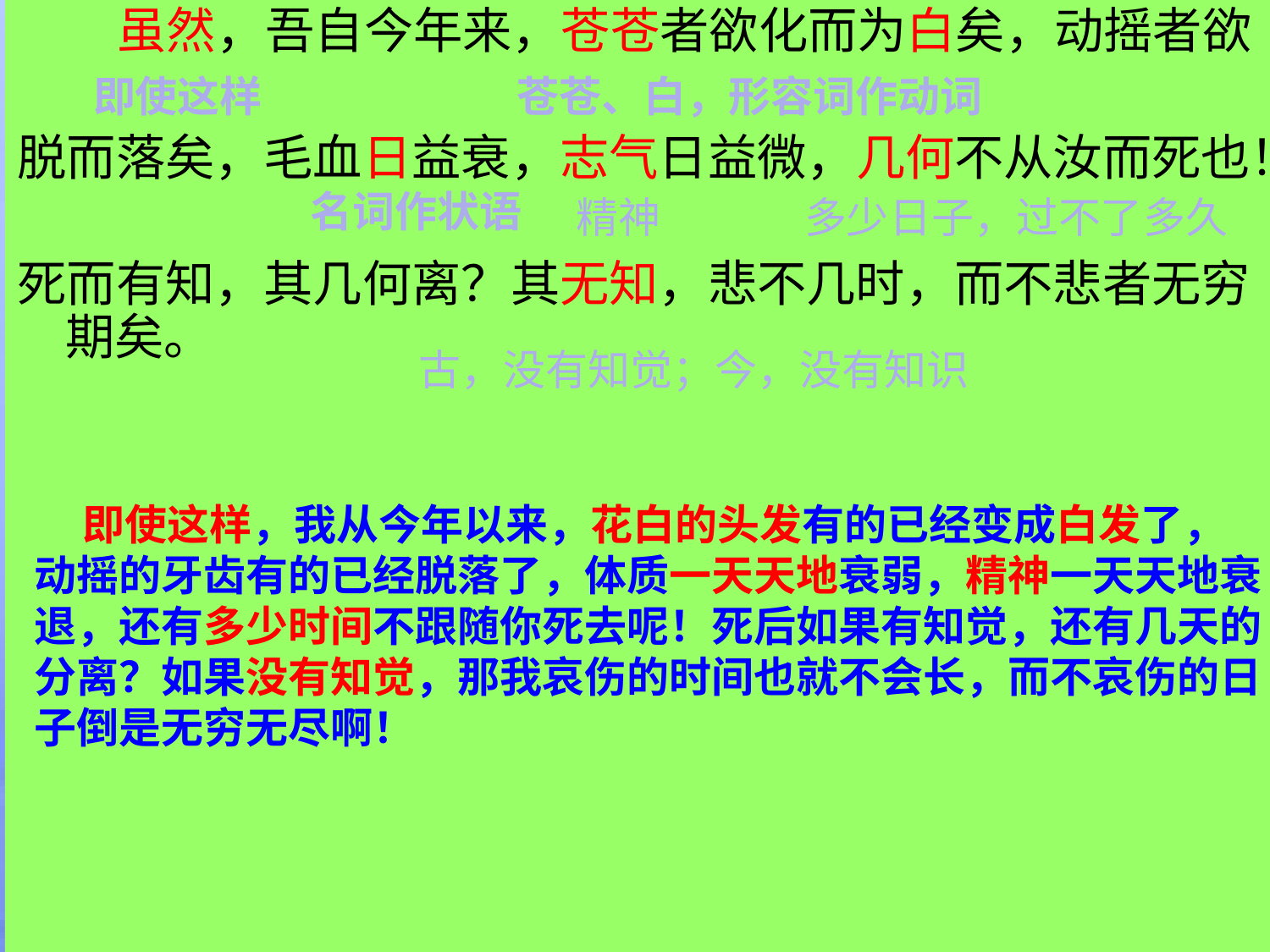

虽然，吾自今年来，苍苍者欲化而为白矣，动摇者欲

脱而落矣，毛血日益衰，志气日益微，几何不从汝而死也！

死而有知，其几何离？其无知，悲不几时，而不悲者无穷期矣。

#
即使这样
苍苍、白，形容词作动词
名词作状语
精神
多少日子，过不了多久
古，没有知觉；今，没有知识
    即使这样，我从今年以来，花白的头发有的已经变成白发了，动摇的牙齿有的已经脱落了，体质一天天地衰弱，精神一天天地衰退，还有多少时间不跟随你死去呢！死后如果有知觉，还有几天的分离？如果没有知觉，那我哀伤的时间也就不会长，而不哀伤的日子倒是无穷无尽啊！